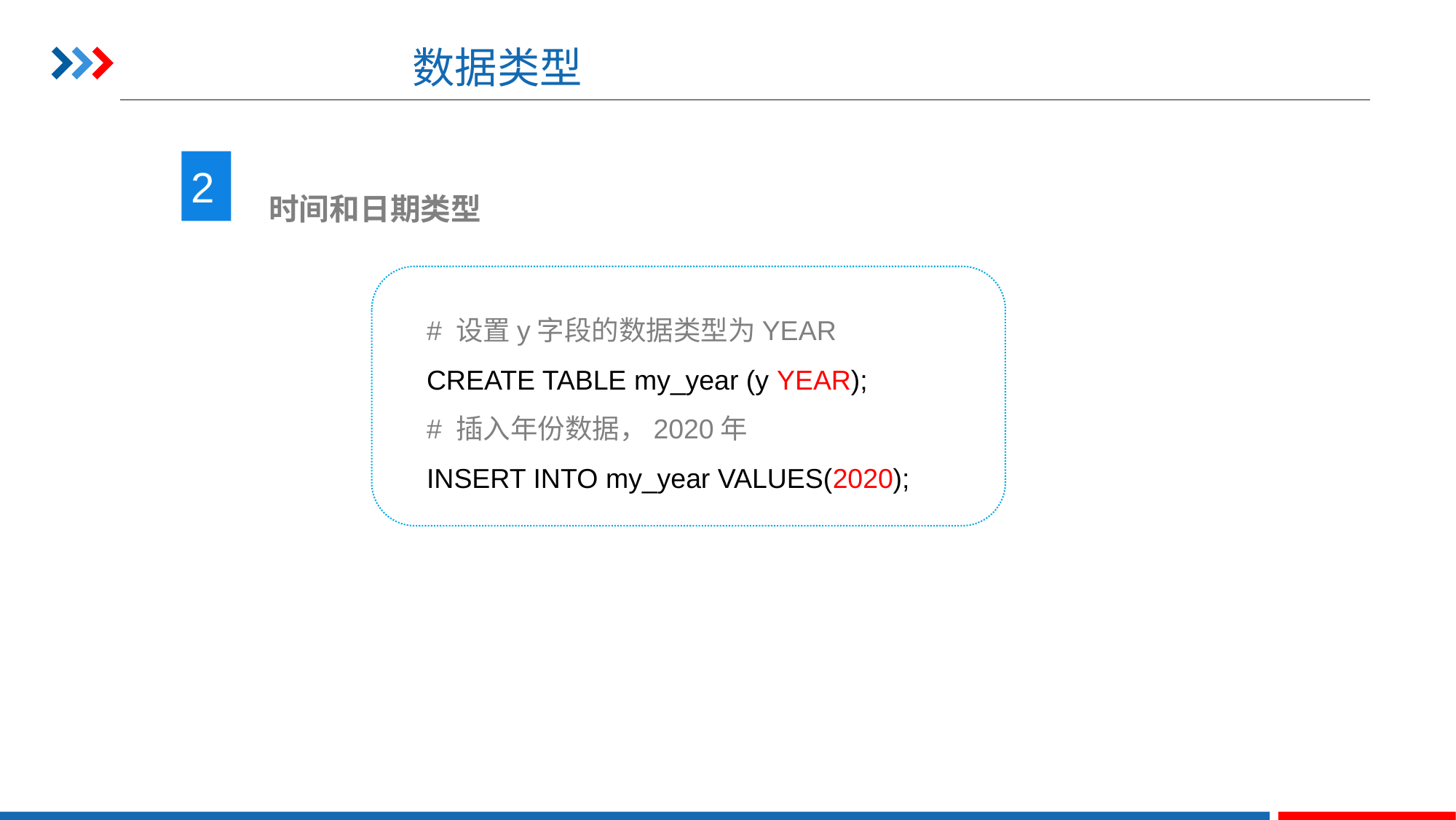

# 数据类型

2
  时间和日期类型

# 设置y字段的数据类型为YEAR
CREATE TABLE my_year (y YEAR);
# 插入年份数据，2020年
INSERT INTO my_year VALUES(2020);